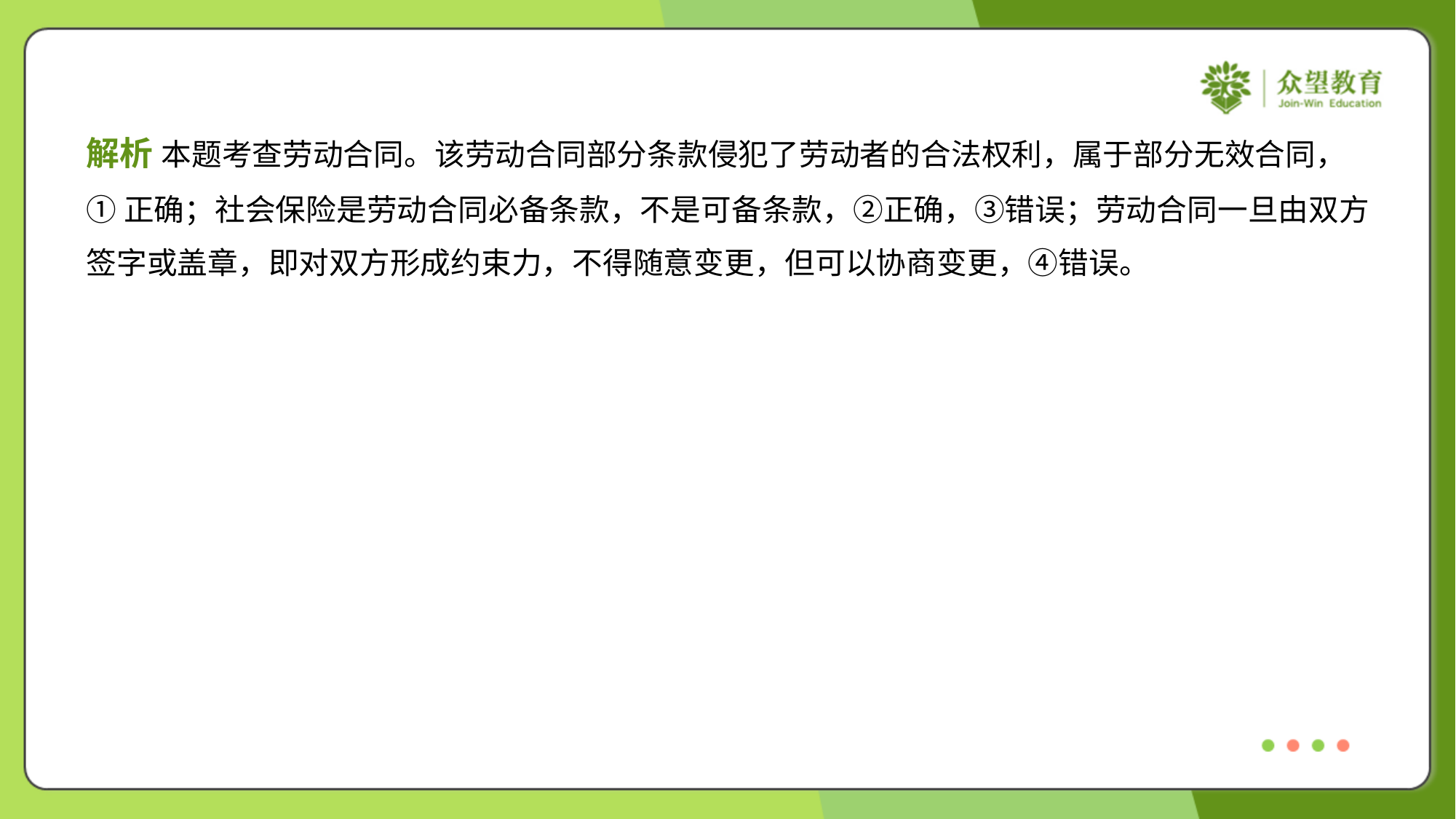

解析 本题考查劳动合同。该劳动合同部分条款侵犯了劳动者的合法权利，属于部分无效合同，
①正确；社会保险是劳动合同必备条款，不是可备条款，②正确，③错误；劳动合同一旦由双方
签字或盖章，即对双方形成约束力，不得随意变更，但可以协商变更，④错误。